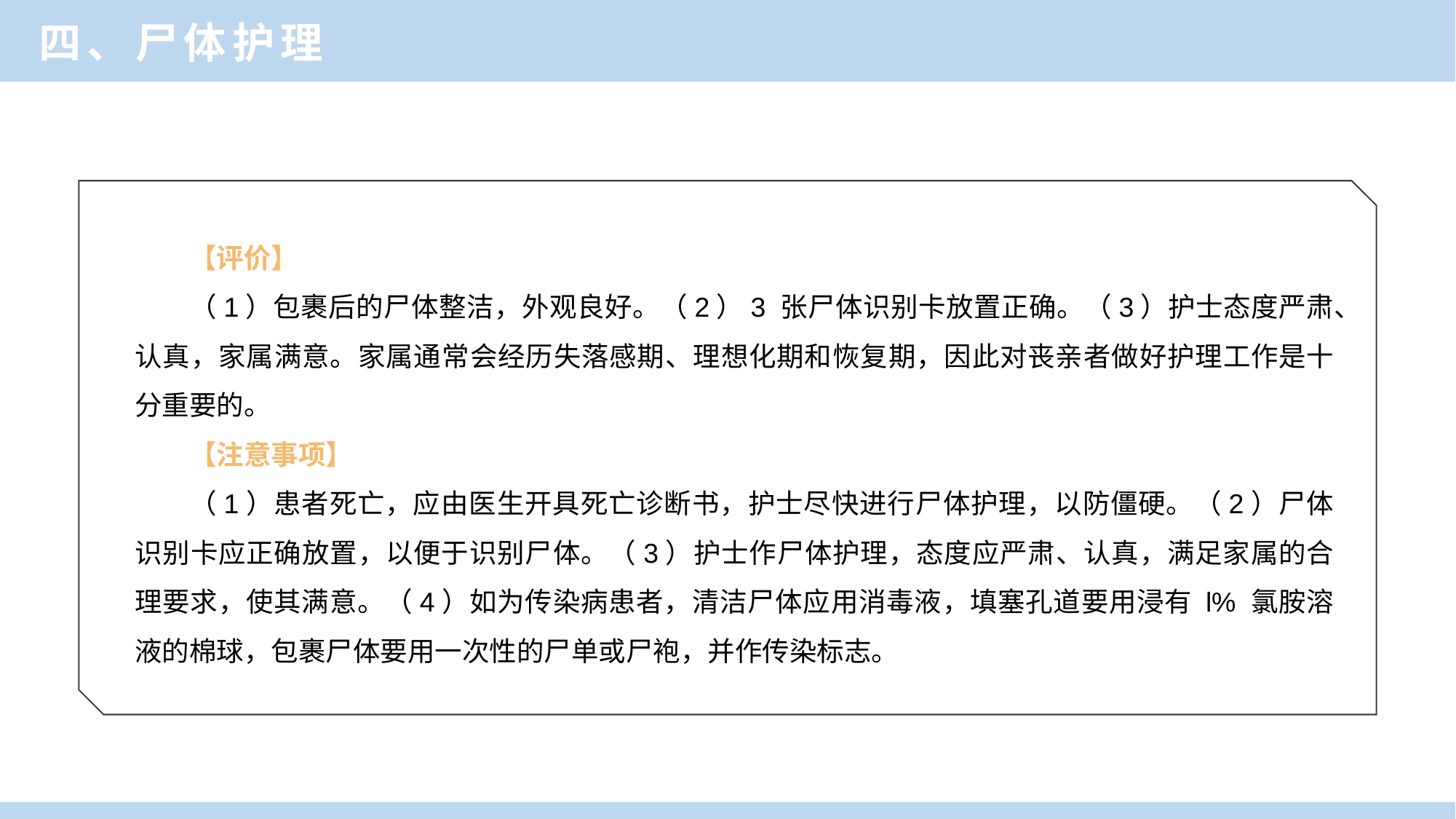

四、尸体护理

【评价】
（1）包裹后的尸体整洁，外观良好。（2）3 张尸体识别卡放置正确。（3）护士态度严肃、认真，家属满意。家属通常会经历失落感期、理想化期和恢复期，因此对丧亲者做好护理工作是十分重要的。
【注意事项】
（1）患者死亡，应由医生开具死亡诊断书，护士尽快进行尸体护理，以防僵硬。（2）尸体识别卡应正确放置，以便于识别尸体。（3）护士作尸体护理，态度应严肃、认真，满足家属的合理要求，使其满意。（4）如为传染病患者，清洁尸体应用消毒液，填塞孔道要用浸有 l% 氯胺溶液的棉球，包裹尸体要用一次性的尸单或尸袍，并作传染标志。